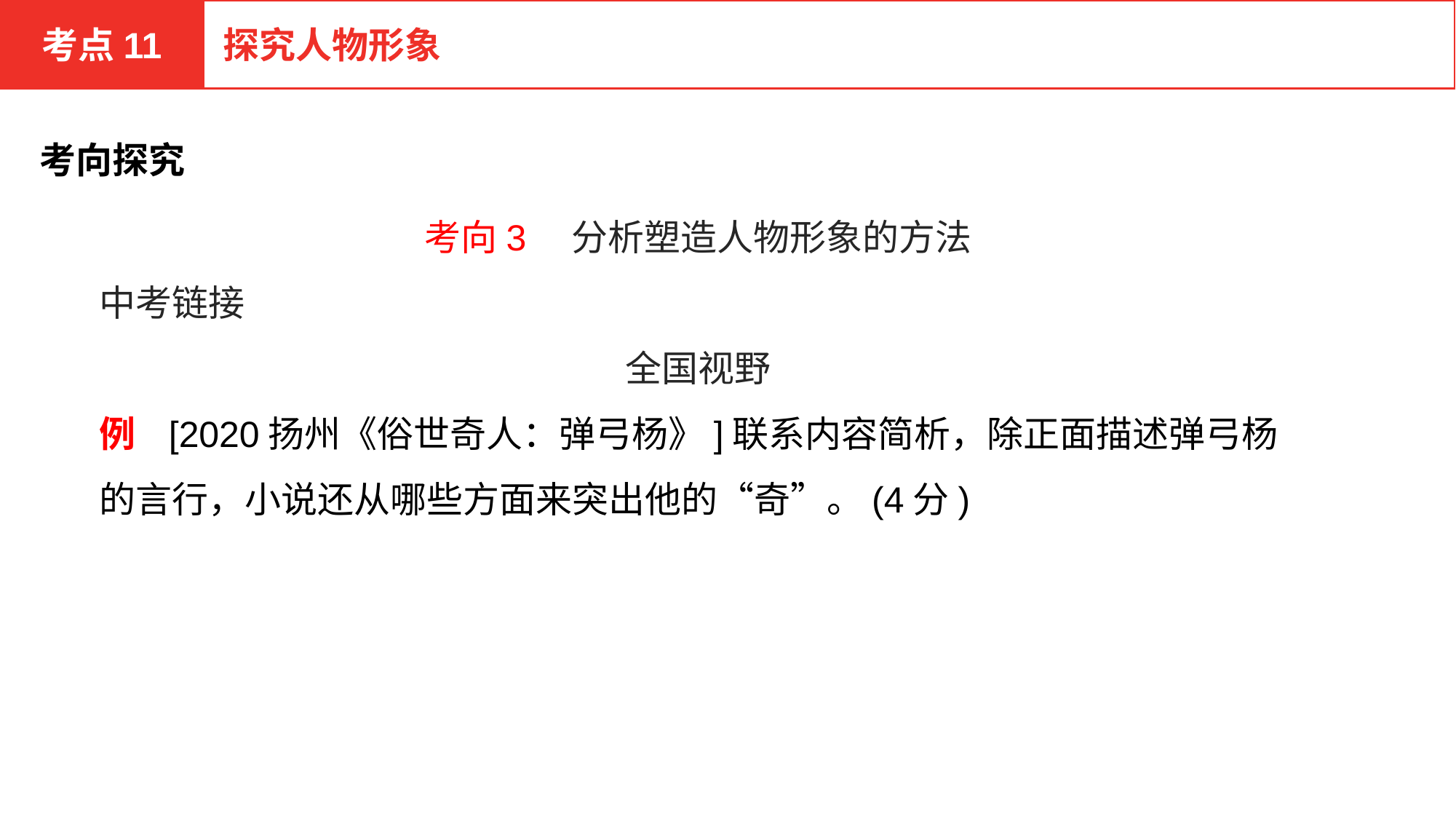

考点11
探究人物形象
考向探究
考向3　分析塑造人物形象的方法
中考链接
全国视野
例   [2020扬州《俗世奇人：弹弓杨》]联系内容简析，除正面描述弹弓杨的言行，小说还从哪些方面来突出他的“奇”。(4分)